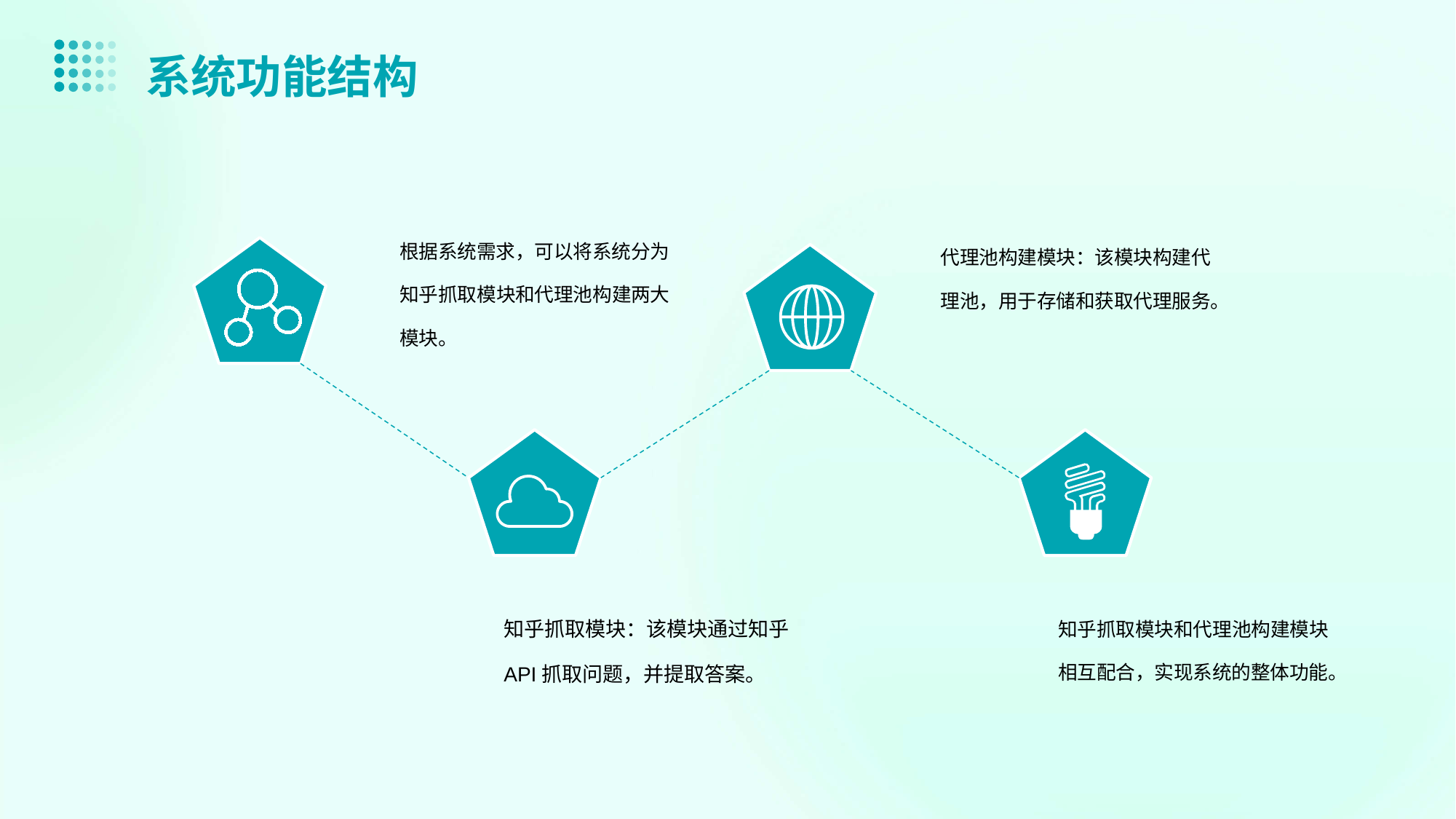

系统功能结构

代理池构建模块：该模块构建代理池，用于存储和获取代理服务。
根据系统需求，可以将系统分为知乎抓取模块和代理池构建两大模块。

知乎抓取模块：该模块通过知乎API抓取问题，并提取答案。
知乎抓取模块和代理池构建模块相互配合，实现系统的整体功能。